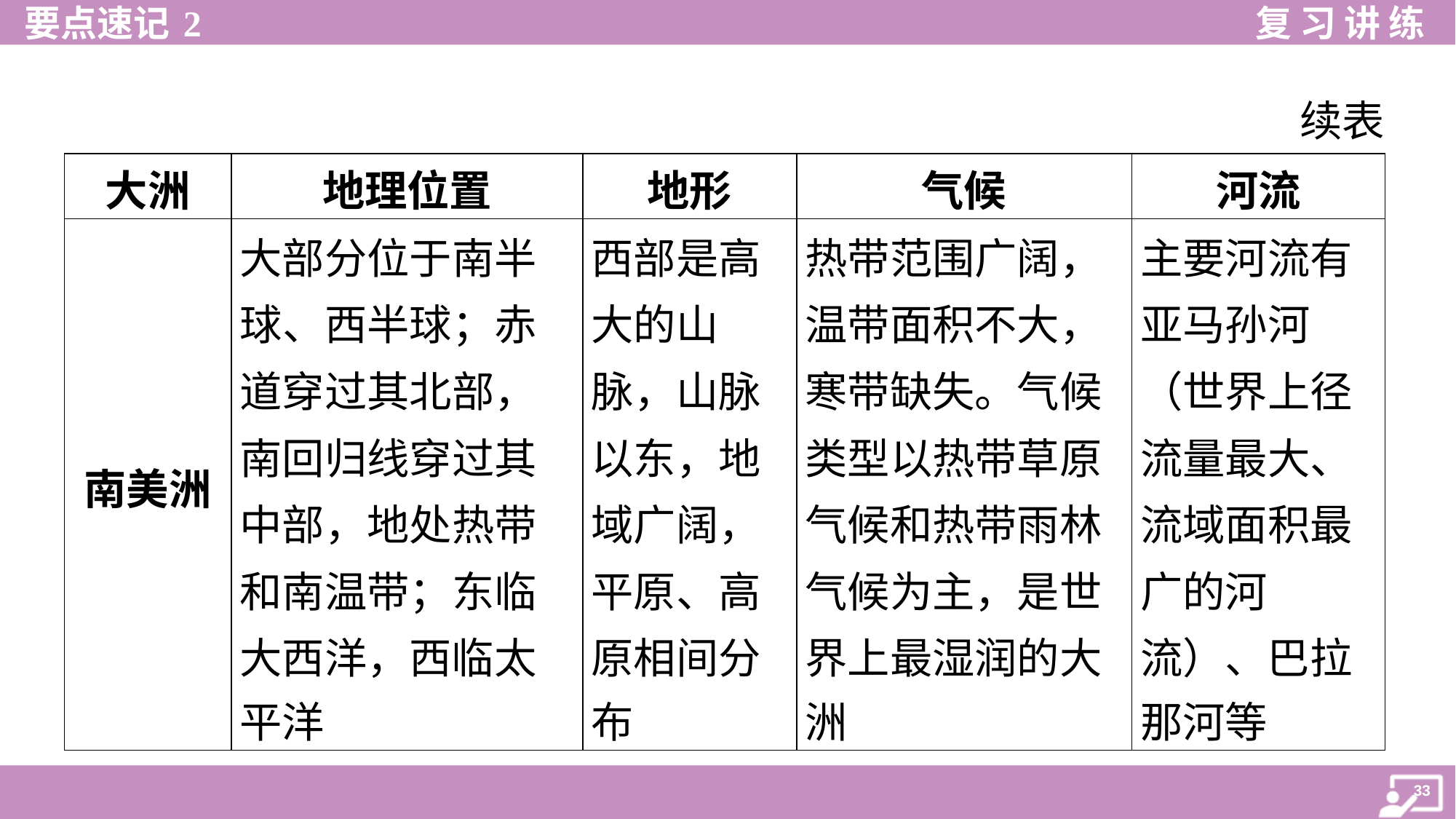

续表
| 大洲 | 地理位置 | 地形 | 气候 | 河流 |
| --- | --- | --- | --- | --- |
| 南美洲 | 大部分位于南半 球、西半球；赤 道穿过其北部， 南回归线穿过其 中部，地处热带 和南温带；东临 大西洋，西临太 平洋 | 西部是高 大的山 脉，山脉 以东，地 域广阔， 平原、高 原相间分 布 | 热带范围广阔， 温带面积不大， 寒带缺失。气候 类型以热带草原 气候和热带雨林 气候为主，是世 界上最湿润的大 洲 | 主要河流有 亚马孙河 （世界上径 流量最大、 流域面积最 广的河 流）、巴拉 那河等 |